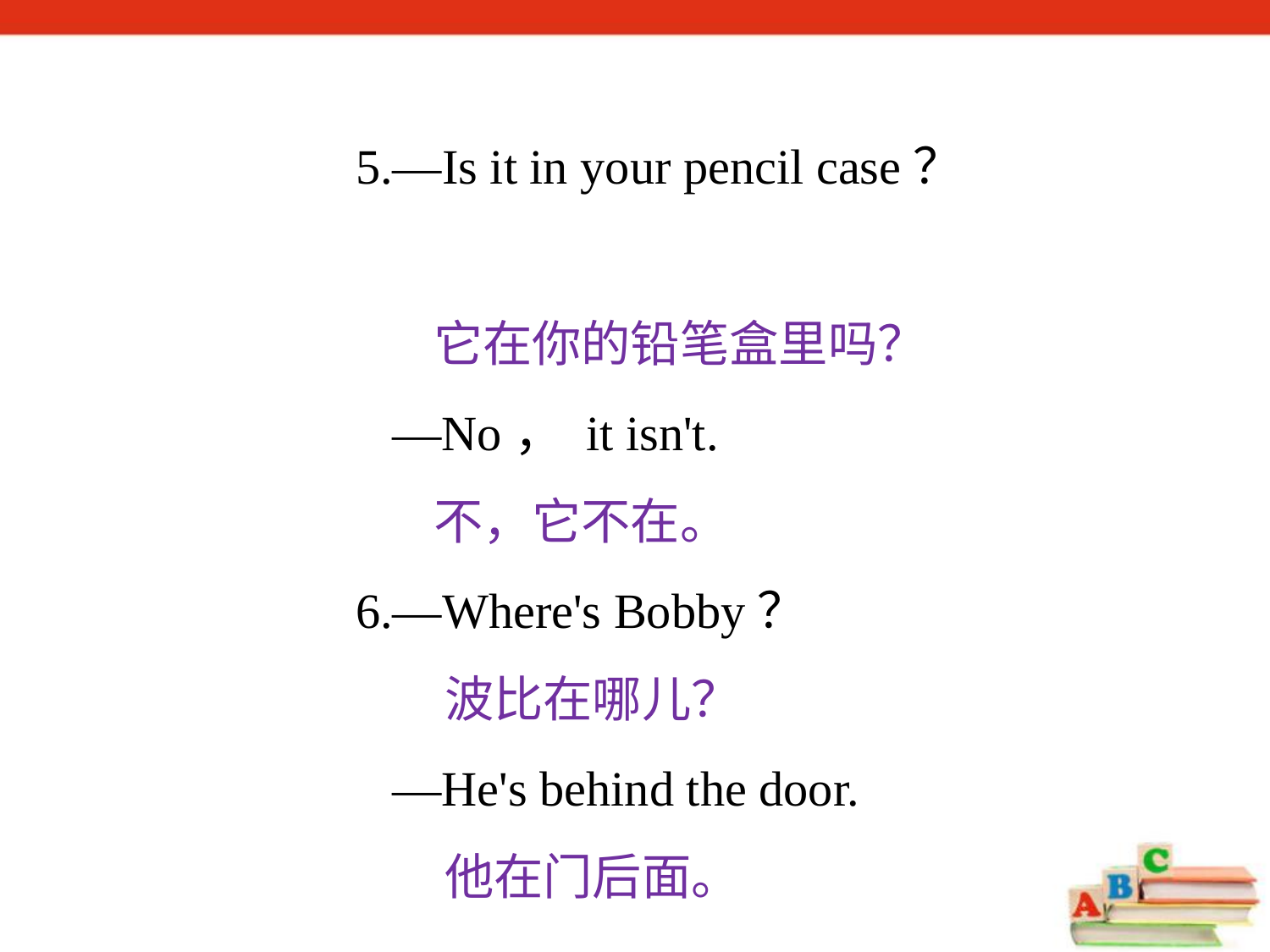

5.—Is it in your pencil case？
      它在你的铅笔盒里吗？
   —No， it isn't.
      不，它不在。
6.—Where's Bobby？
       波比在哪儿？
   —He's behind the door.
       他在门后面。